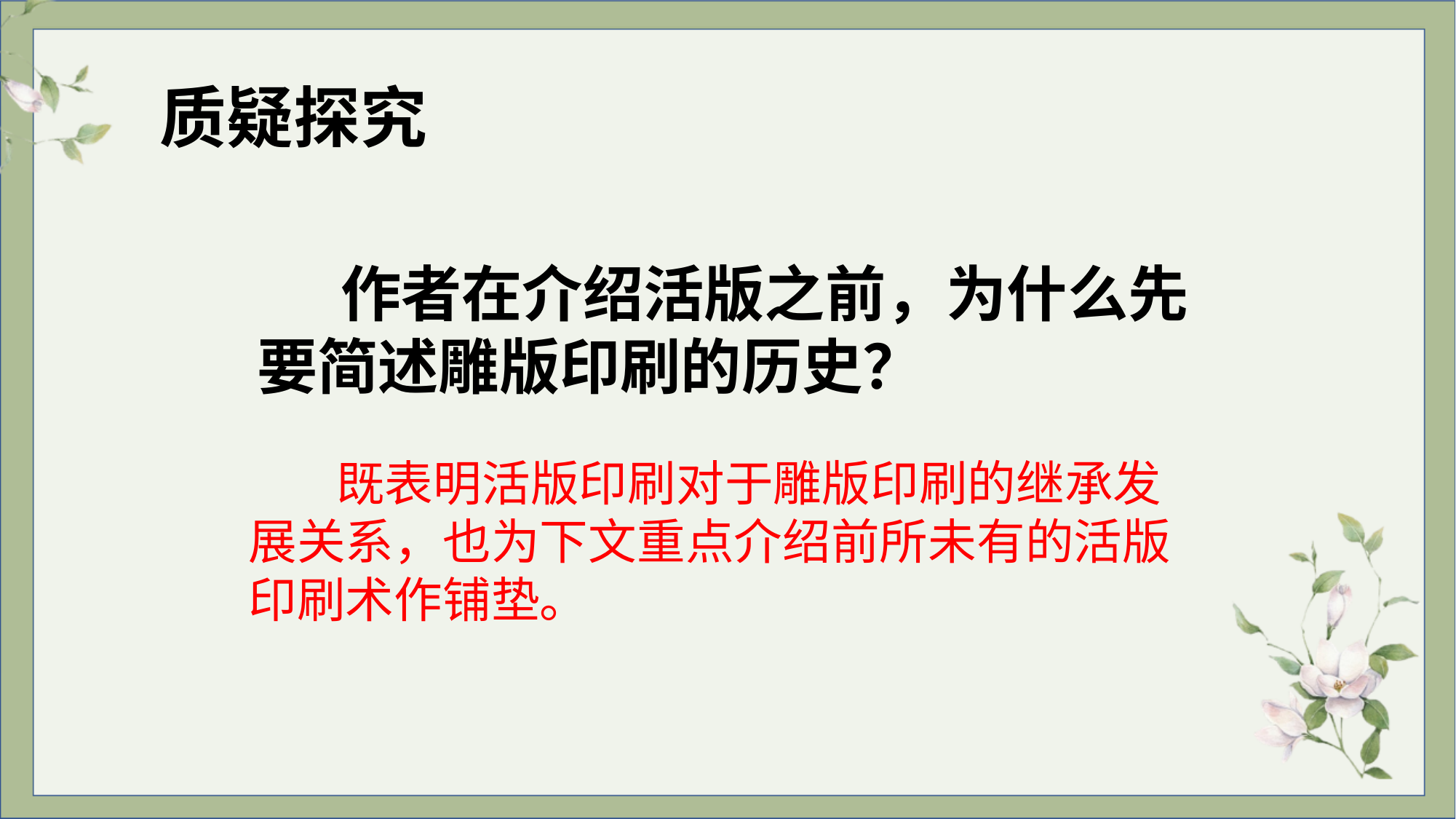

质疑探究
     作者在介绍活版之前，为什么先要简述雕版印刷的历史？
       既表明活版印刷对于雕版印刷的继承发展关系，也为下文重点介绍前所未有的活版印刷术作铺垫。